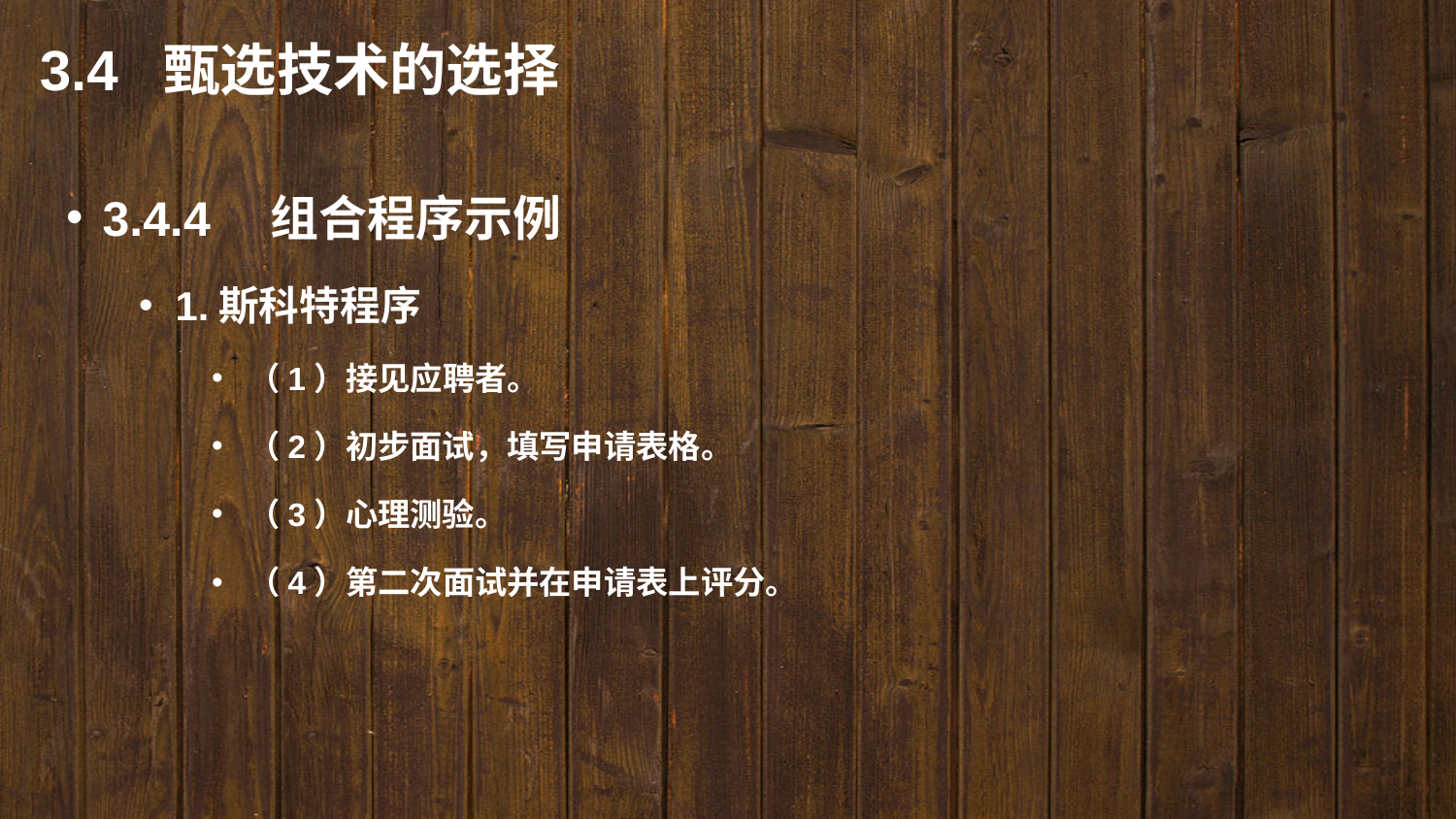

3.4  甄选技术的选择
3.4.4　组合程序示例
1.斯科特程序
（1）接见应聘者。
（2）初步面试，填写申请表格。
（3）心理测验。
（4）第二次面试并在申请表上评分。